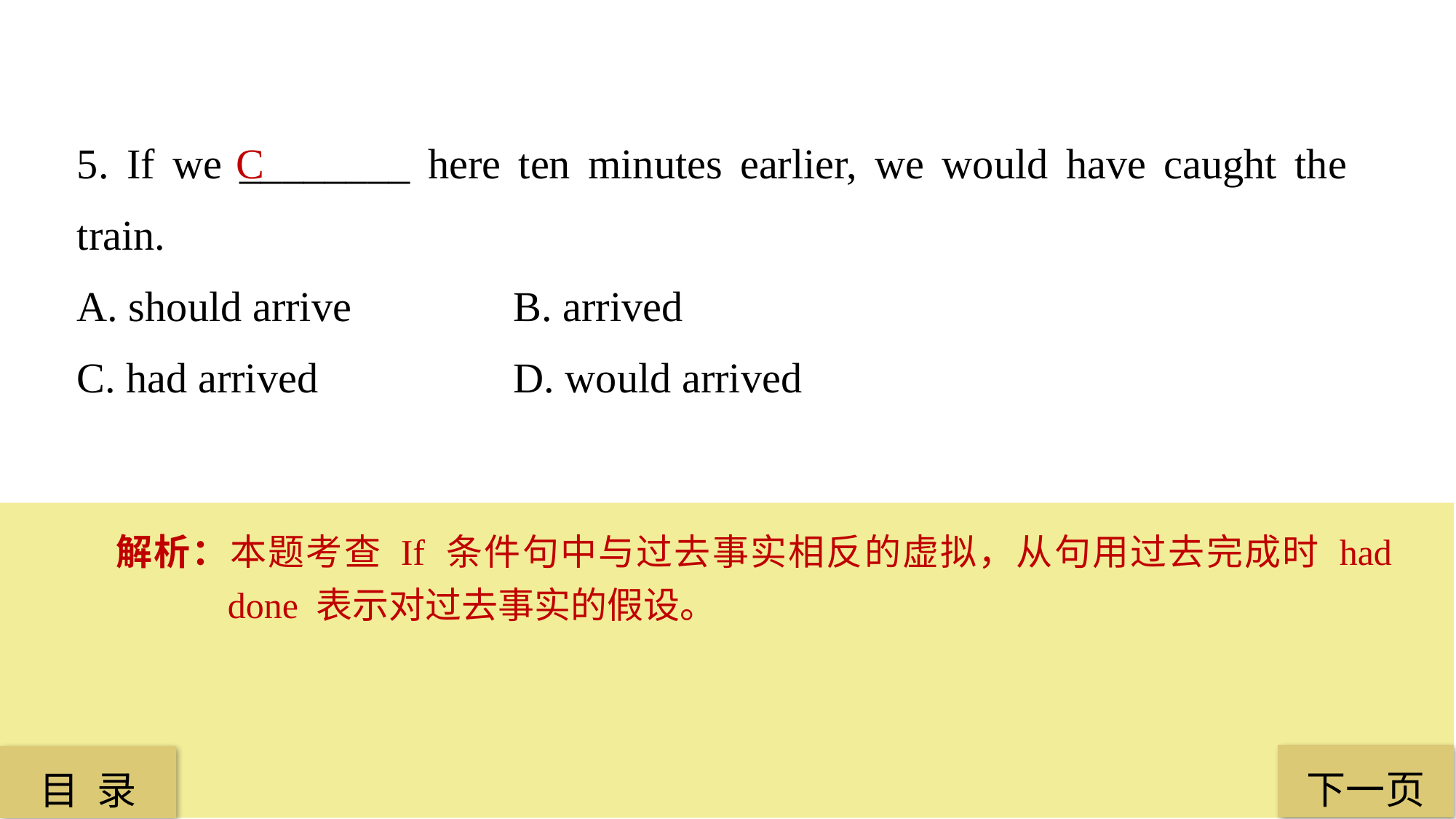

5. If we ________ here ten minutes earlier, we would have caught the train.
A. should arrive 		B. arrived
C. had arrived 		D. would arrived
C
解析：本题考查 If 条件句中与过去事实相反的虚拟，从句用过去完成时 had done 表示对过去事实的假设。